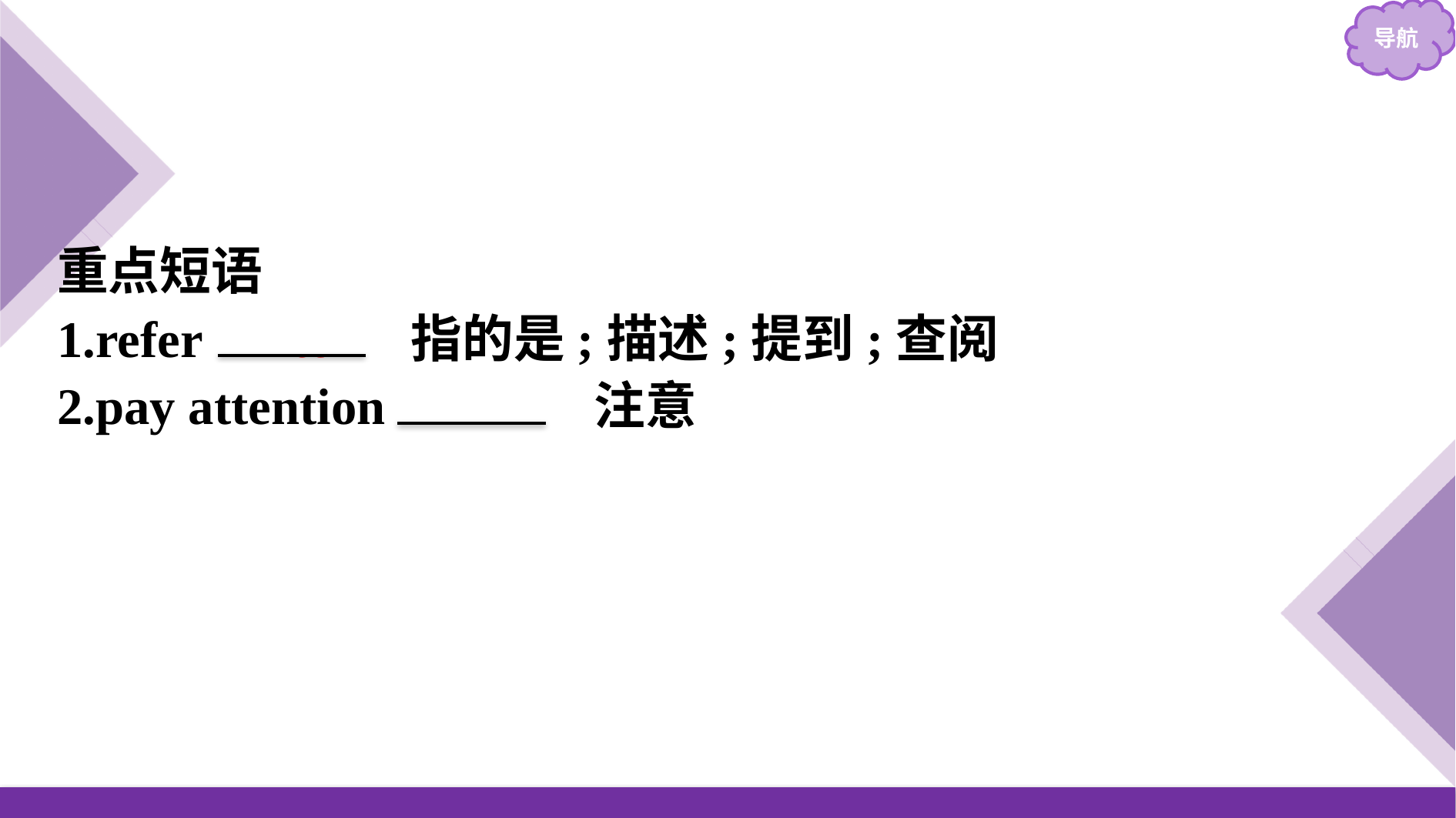

重点短语
1.refer 　to　 指的是;描述;提到;查阅
2.pay attention 　to　 注意